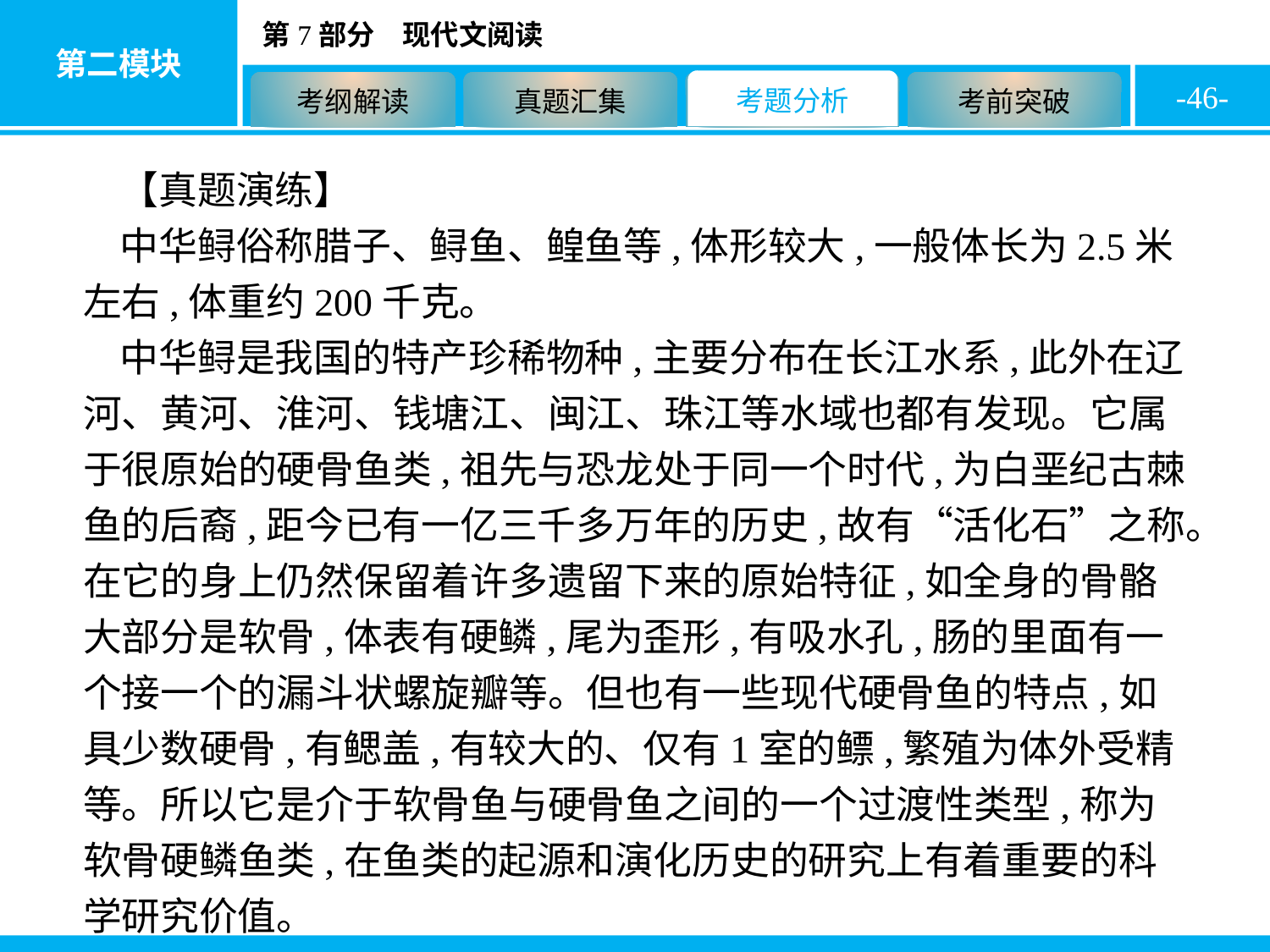

-46-
【真题演练】
中华鲟俗称腊子、鲟鱼、鳇鱼等,体形较大,一般体长为2.5米左右,体重约200千克。
中华鲟是我国的特产珍稀物种,主要分布在长江水系,此外在辽河、黄河、淮河、钱塘江、闽江、珠江等水域也都有发现。它属于很原始的硬骨鱼类,祖先与恐龙处于同一个时代,为白垩纪古棘鱼的后裔,距今已有一亿三千多万年的历史,故有“活化石”之称。在它的身上仍然保留着许多遗留下来的原始特征,如全身的骨骼大部分是软骨,体表有硬鳞,尾为歪形,有吸水孔,肠的里面有一个接一个的漏斗状螺旋瓣等。但也有一些现代硬骨鱼的特点,如具少数硬骨,有鳃盖,有较大的、仅有1室的鳔,繁殖为体外受精等。所以它是介于软骨鱼与硬骨鱼之间的一个过渡性类型,称为软骨硬鳞鱼类,在鱼类的起源和演化历史的研究上有着重要的科学研究价值。